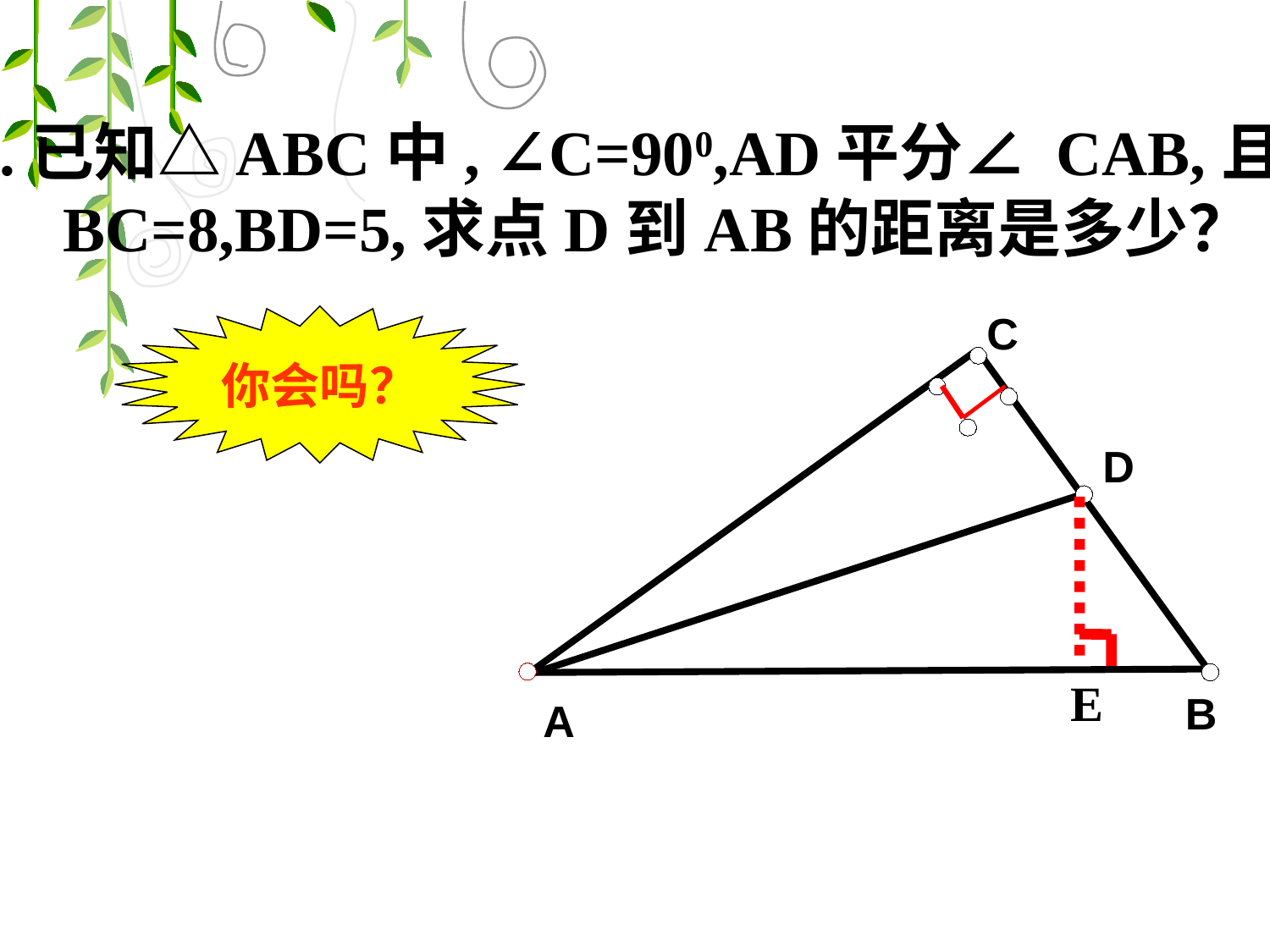

3.已知△ABC中, ∠C=900,AD平分∠ CAB,且
      BC=8,BD=5,求点D到AB的距离是多少？

你会吗？
C

D

E

B
A